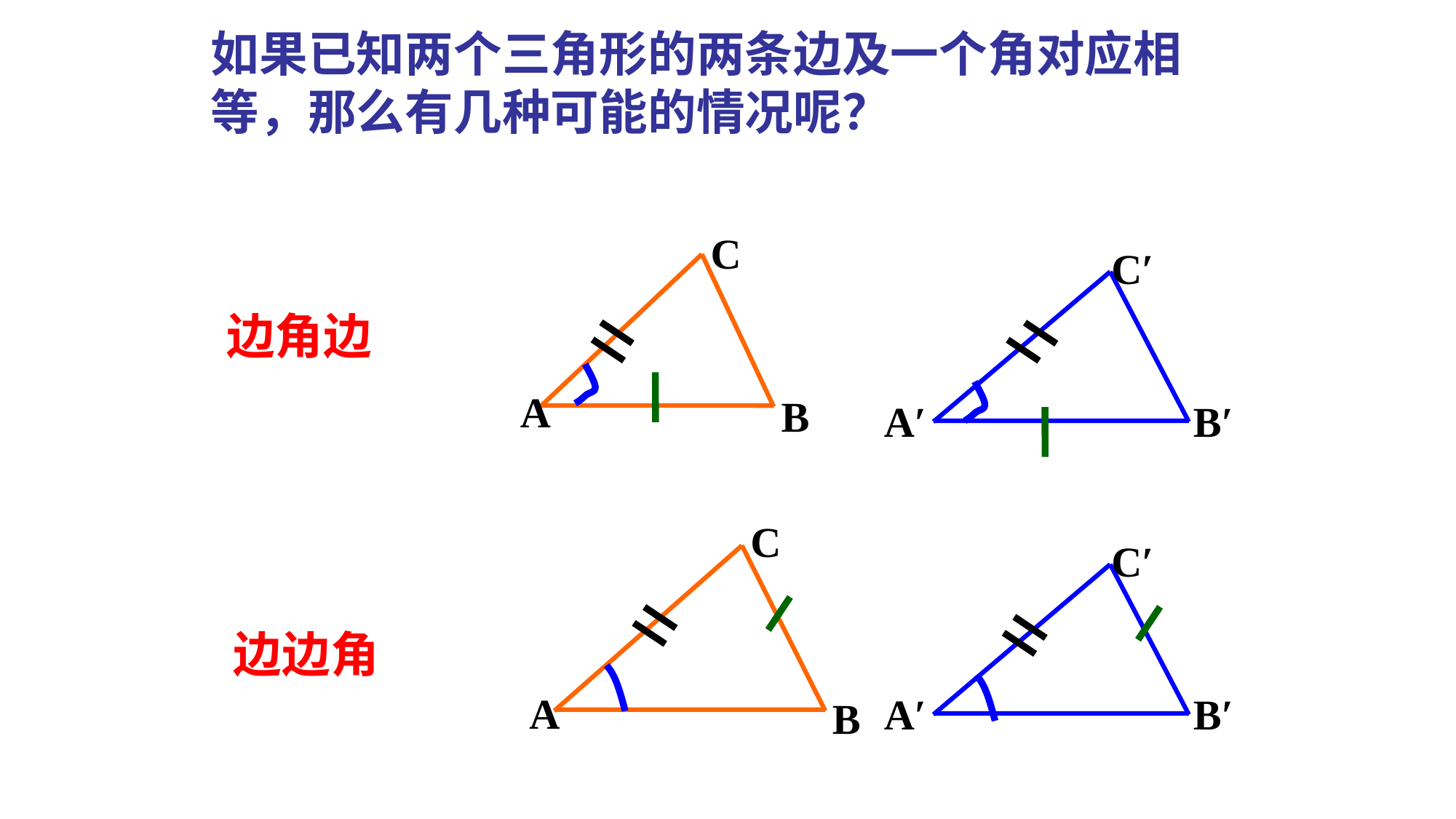

如果已知两个三角形的两条边及一个角对应相等，那么有几种可能的情况呢？
C

A
B
C′

A′
B′
  边角边

C

A
B
C′

A′
B′

 边边角